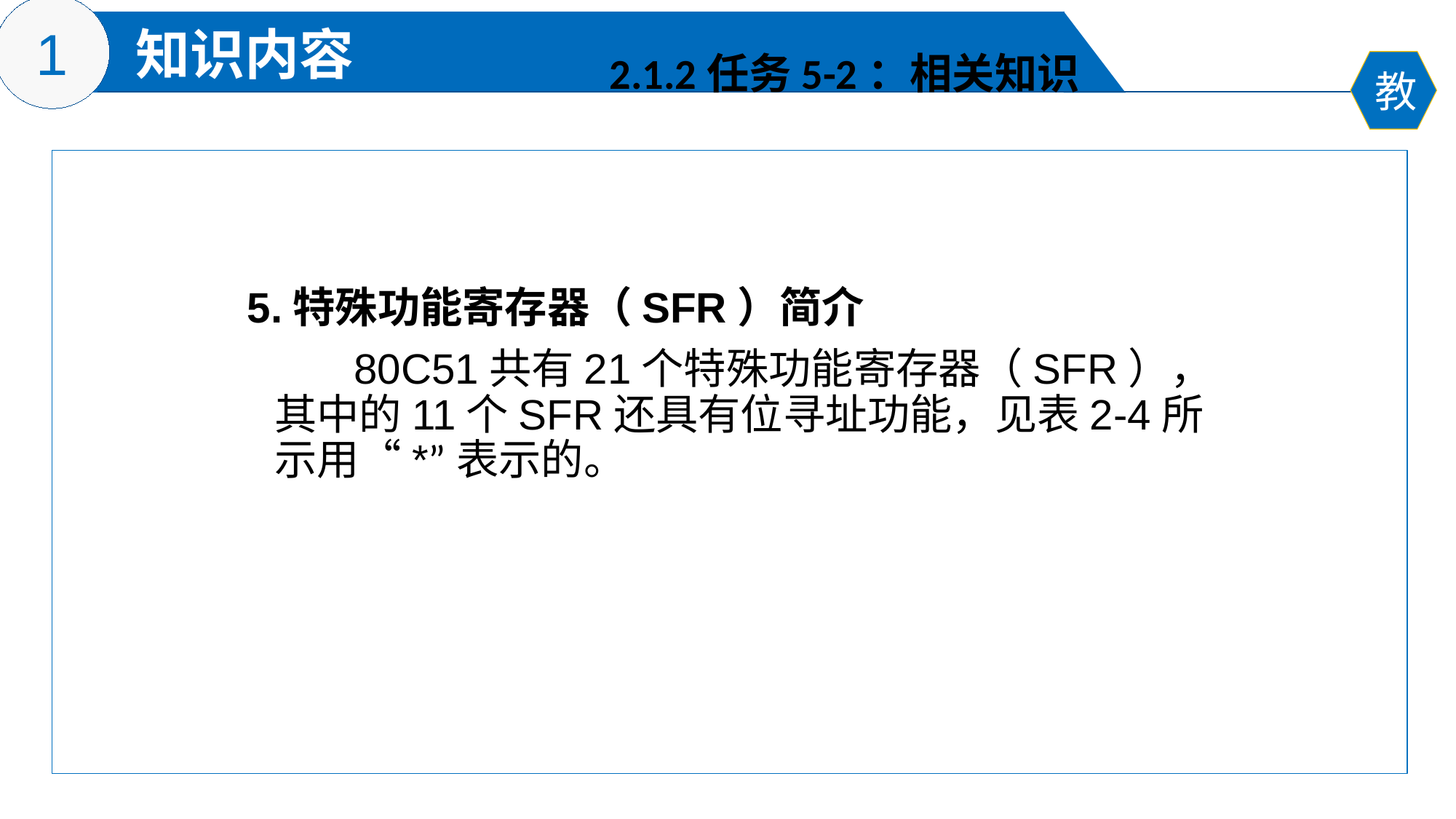

#
2.1.2任务5-2：相关知识
5.特殊功能寄存器（SFR）简介
         80C51共有21个特殊功能寄存器（SFR），其中的11个SFR还具有位寻址功能，见表2-4所示用“*”表示的。